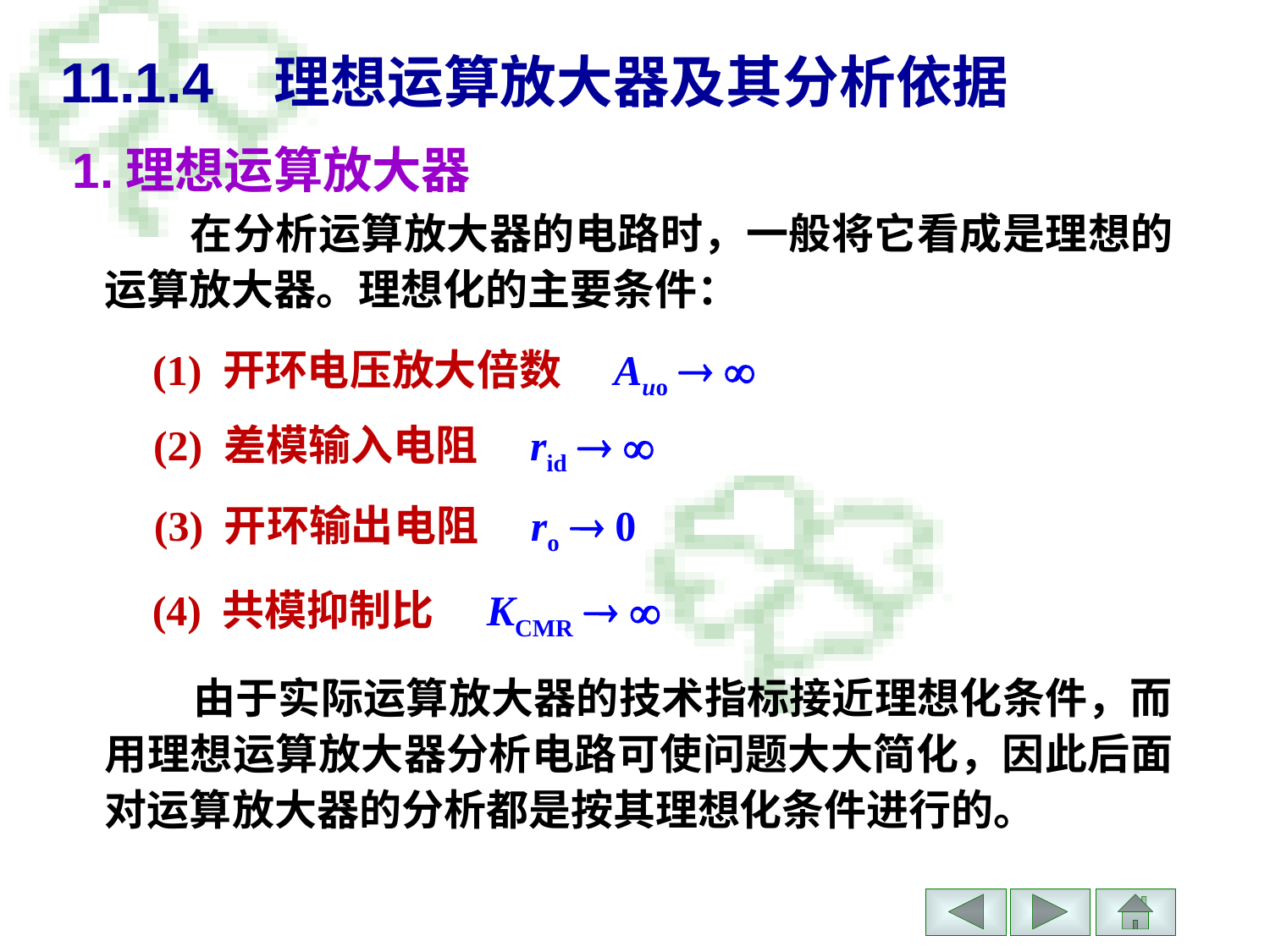

# 11.1.4   理想运算放大器及其分析依据
1.理想运算放大器
　　在分析运算放大器的电路时，一般将它看成是理想的运算放大器。理想化的主要条件：
(1) 开环电压放大倍数　Auo → ∞
(2) 差模输入电阻　rid → ∞
(3) 开环输出电阻　ro → 0
(4) 共模抑制比　KCMR → ∞
        由于实际运算放大器的技术指标接近理想化条件，而用理想运算放大器分析电路可使问题大大简化，因此后面对运算放大器的分析都是按其理想化条件进行的。